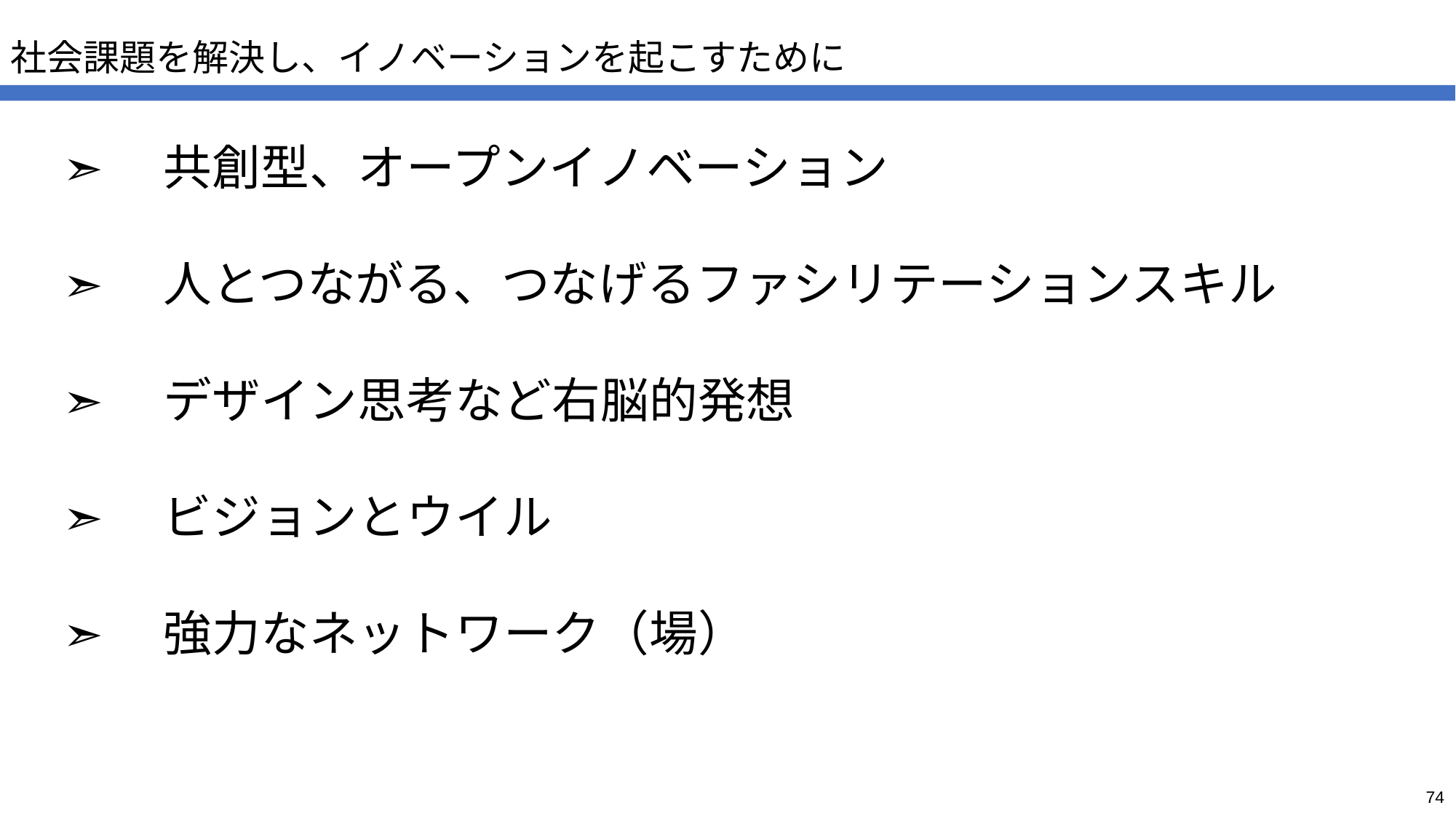

社会課題を解決し、イノベーションを起こすために
➣　共創型、オープンイノベーション

➣　人とつながる、つなげるファシリテーションスキル

➣　デザイン思考など右脳的発想

➣　ビジョンとウイル

➣　強力なネットワーク（場）

74